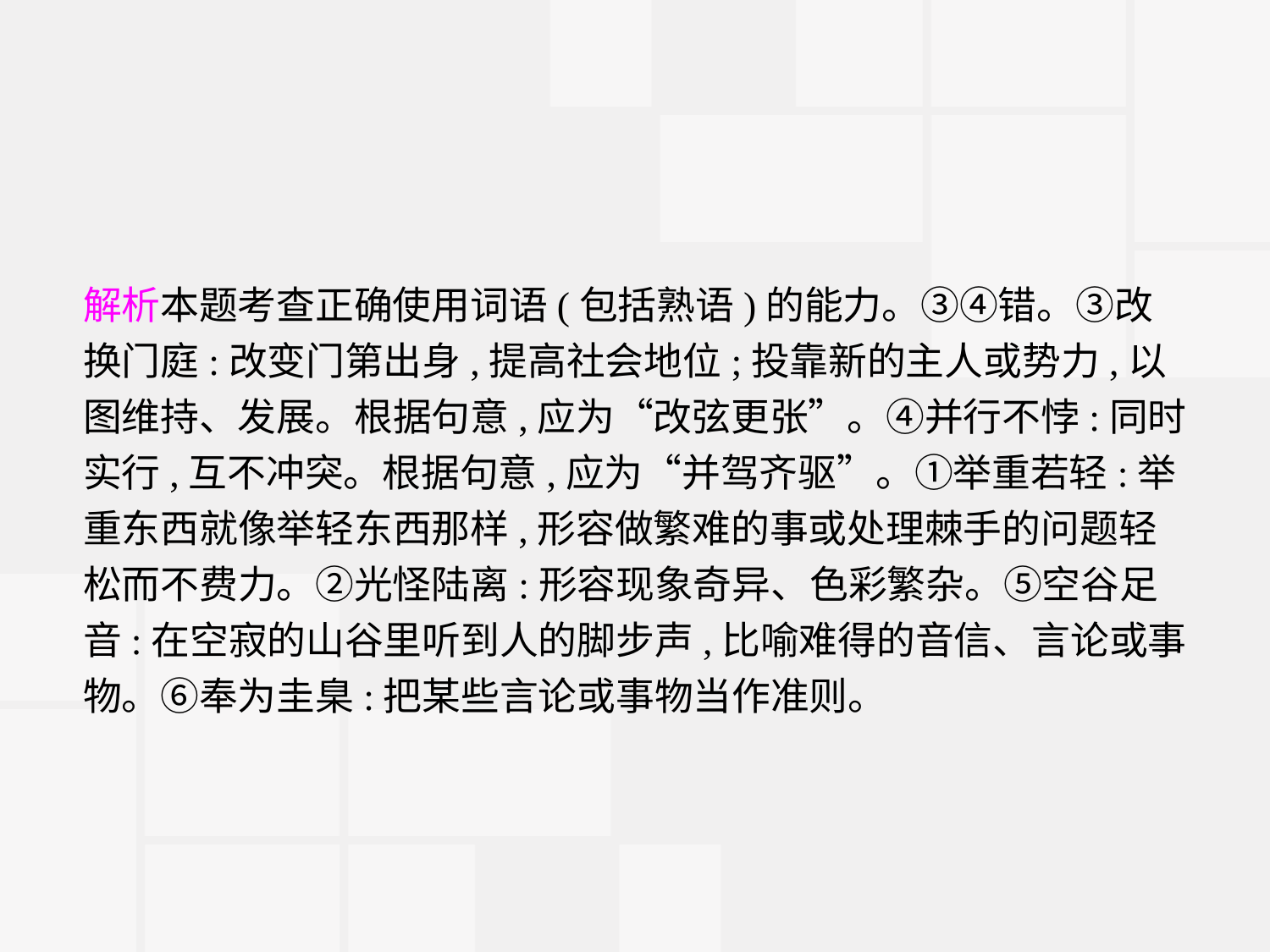

解析本题考查正确使用词语(包括熟语)的能力。③④错。③改换门庭:改变门第出身,提高社会地位;投靠新的主人或势力,以图维持、发展。根据句意,应为“改弦更张”。④并行不悖:同时实行,互不冲突。根据句意,应为“并驾齐驱”。①举重若轻:举重东西就像举轻东西那样,形容做繁难的事或处理棘手的问题轻松而不费力。②光怪陆离:形容现象奇异、色彩繁杂。⑤空谷足音:在空寂的山谷里听到人的脚步声,比喻难得的音信、言论或事物。⑥奉为圭臬:把某些言论或事物当作准则。